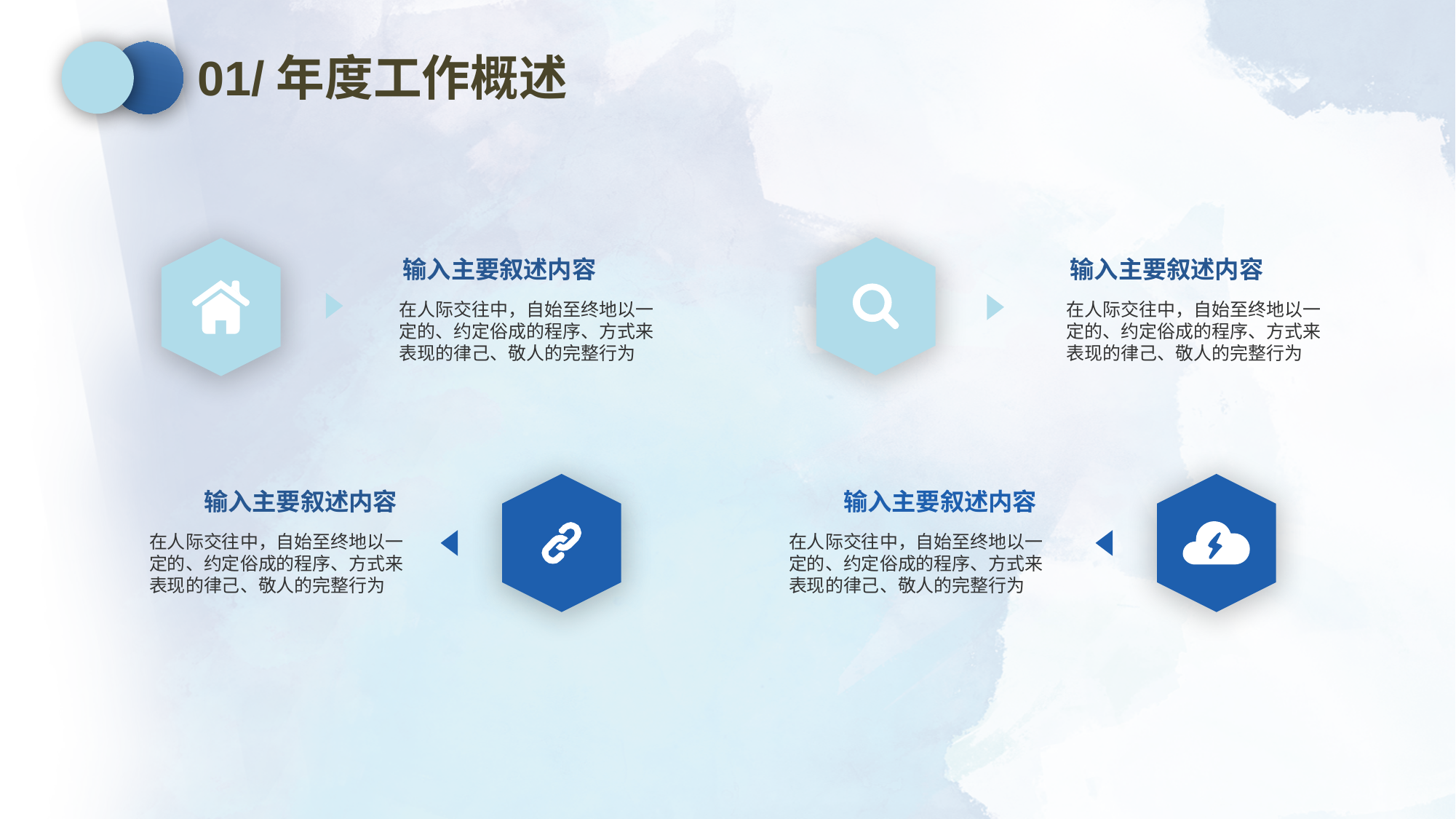

01/年度工作概述

输入主要叙述内容
在人际交往中，自始至终地以一定的、约定俗成的程序、方式来表现的律己、敬人的完整行为
输入主要叙述内容
在人际交往中，自始至终地以一定的、约定俗成的程序、方式来表现的律己、敬人的完整行为

输入主要叙述内容
在人际交往中，自始至终地以一定的、约定俗成的程序、方式来表现的律己、敬人的完整行为
输入主要叙述内容
在人际交往中，自始至终地以一定的、约定俗成的程序、方式来表现的律己、敬人的完整行为